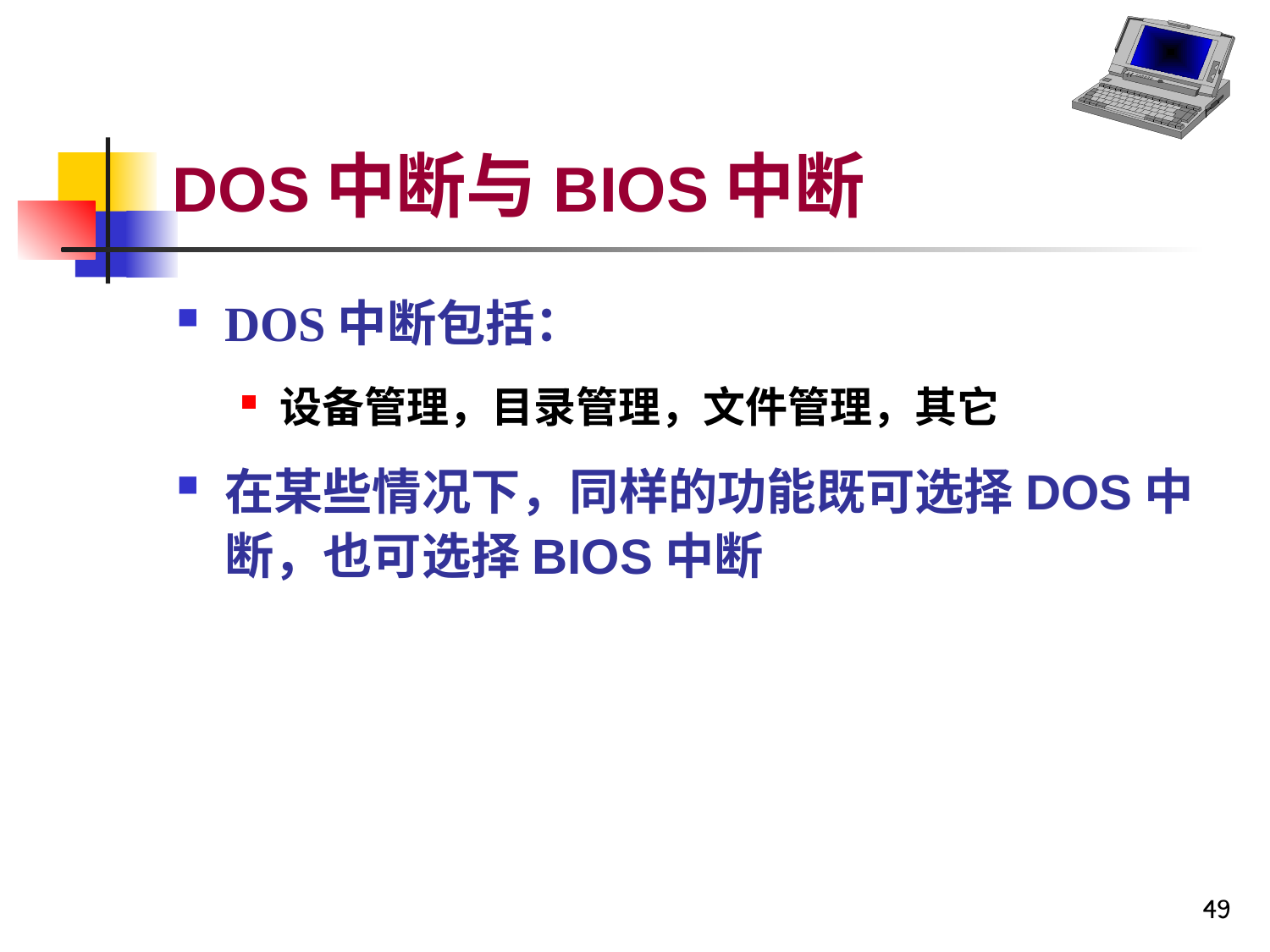

# DOS中断与BIOS中断
DOS中断包括：
设备管理，目录管理，文件管理，其它
在某些情况下，同样的功能既可选择DOS中断，也可选择BIOS中断
49